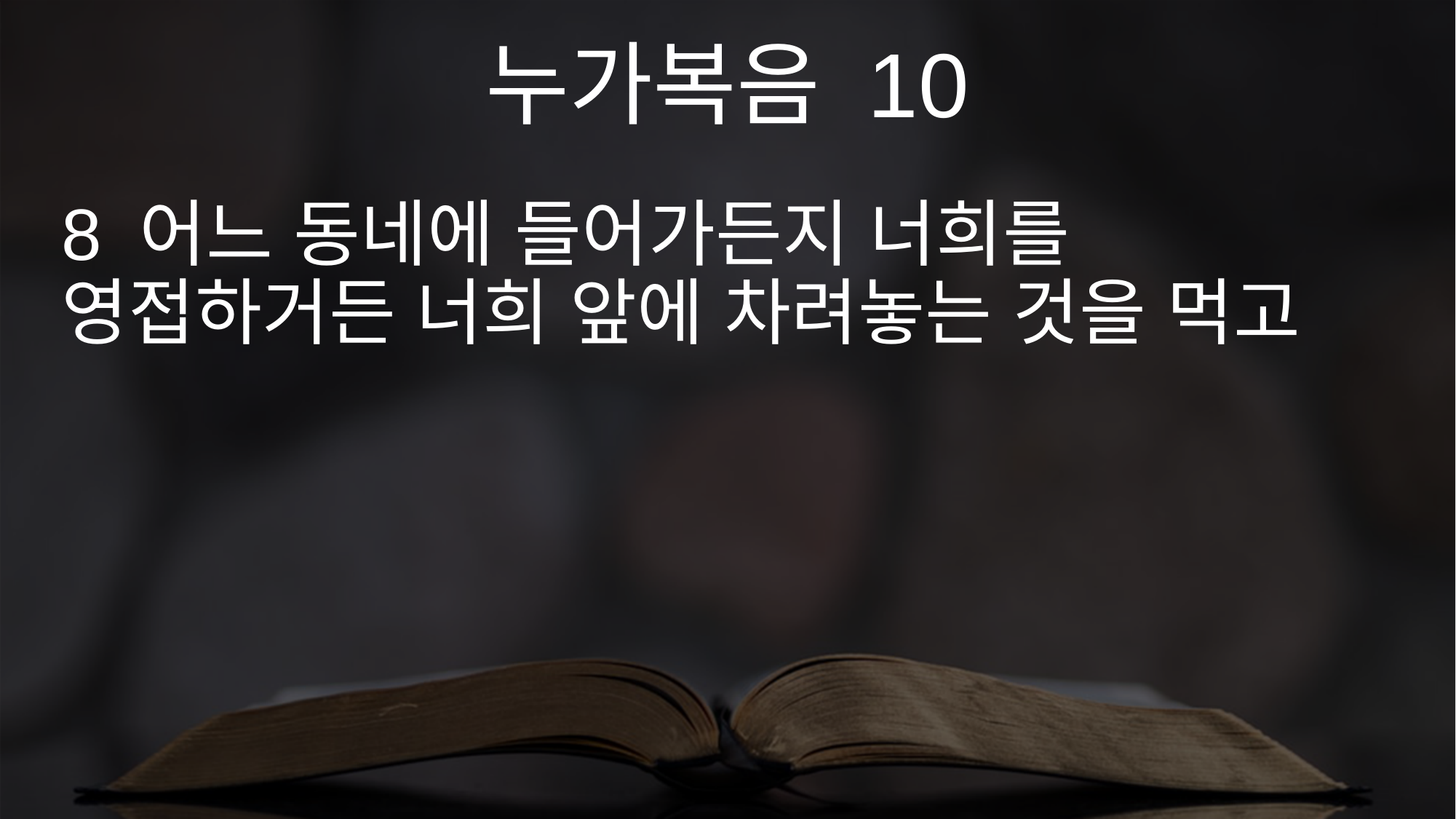

누가복음 10
8 어느 동네에 들어가든지 너희를 영접하거든 너희 앞에 차려놓는 것을 먹고